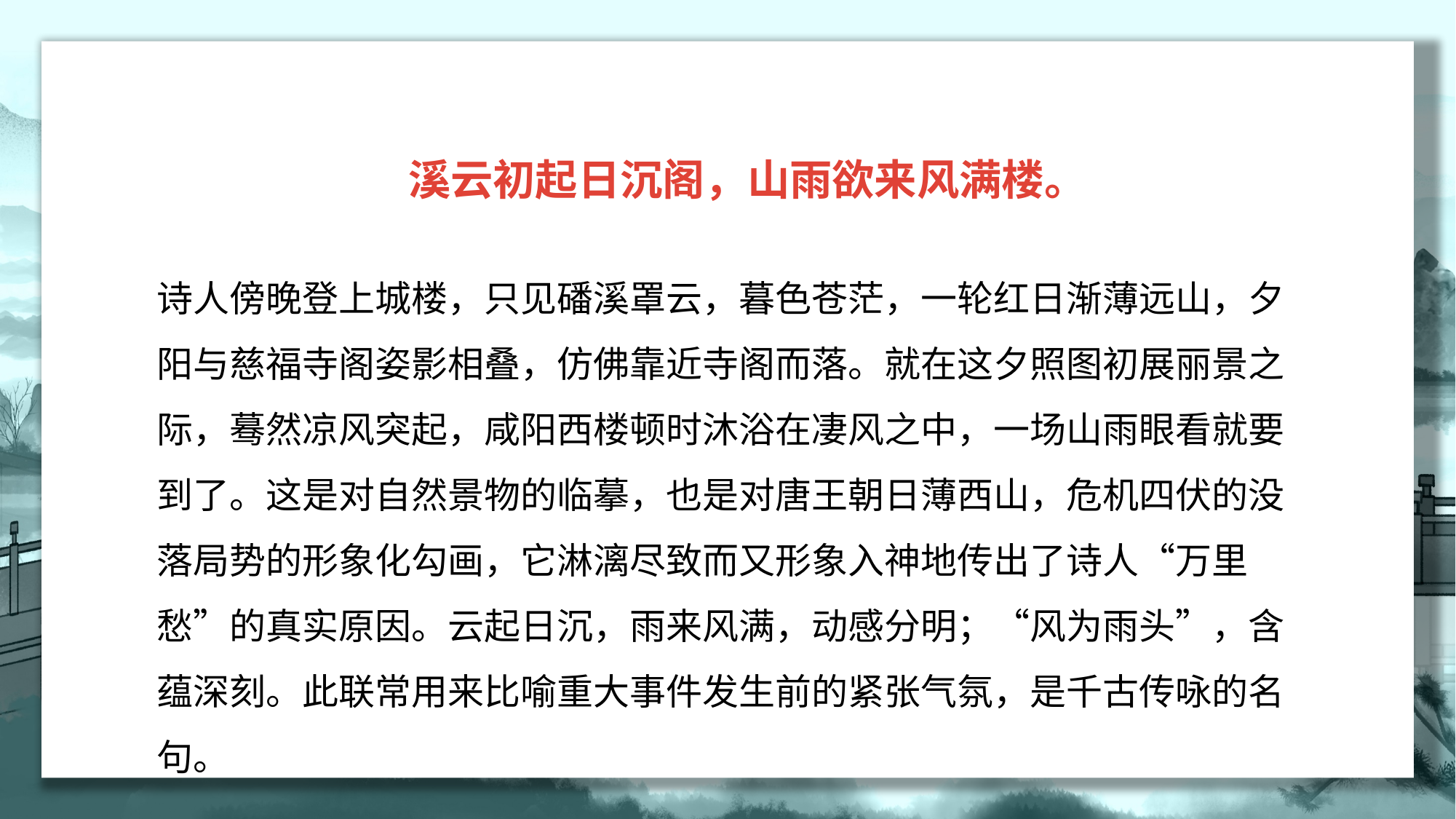

溪云初起日沉阁，山雨欲来风满楼。
诗人傍晚登上城楼，只见磻溪罩云，暮色苍茫，一轮红日渐薄远山，夕阳与慈福寺阁姿影相叠，仿佛靠近寺阁而落。就在这夕照图初展丽景之际，蓦然凉风突起，咸阳西楼顿时沐浴在凄风之中，一场山雨眼看就要到了。这是对自然景物的临摹，也是对唐王朝日薄西山，危机四伏的没落局势的形象化勾画，它淋漓尽致而又形象入神地传出了诗人“万里愁”的真实原因。云起日沉，雨来风满，动感分明；“风为雨头”，含蕴深刻。此联常用来比喻重大事件发生前的紧张气氛，是千古传咏的名句。